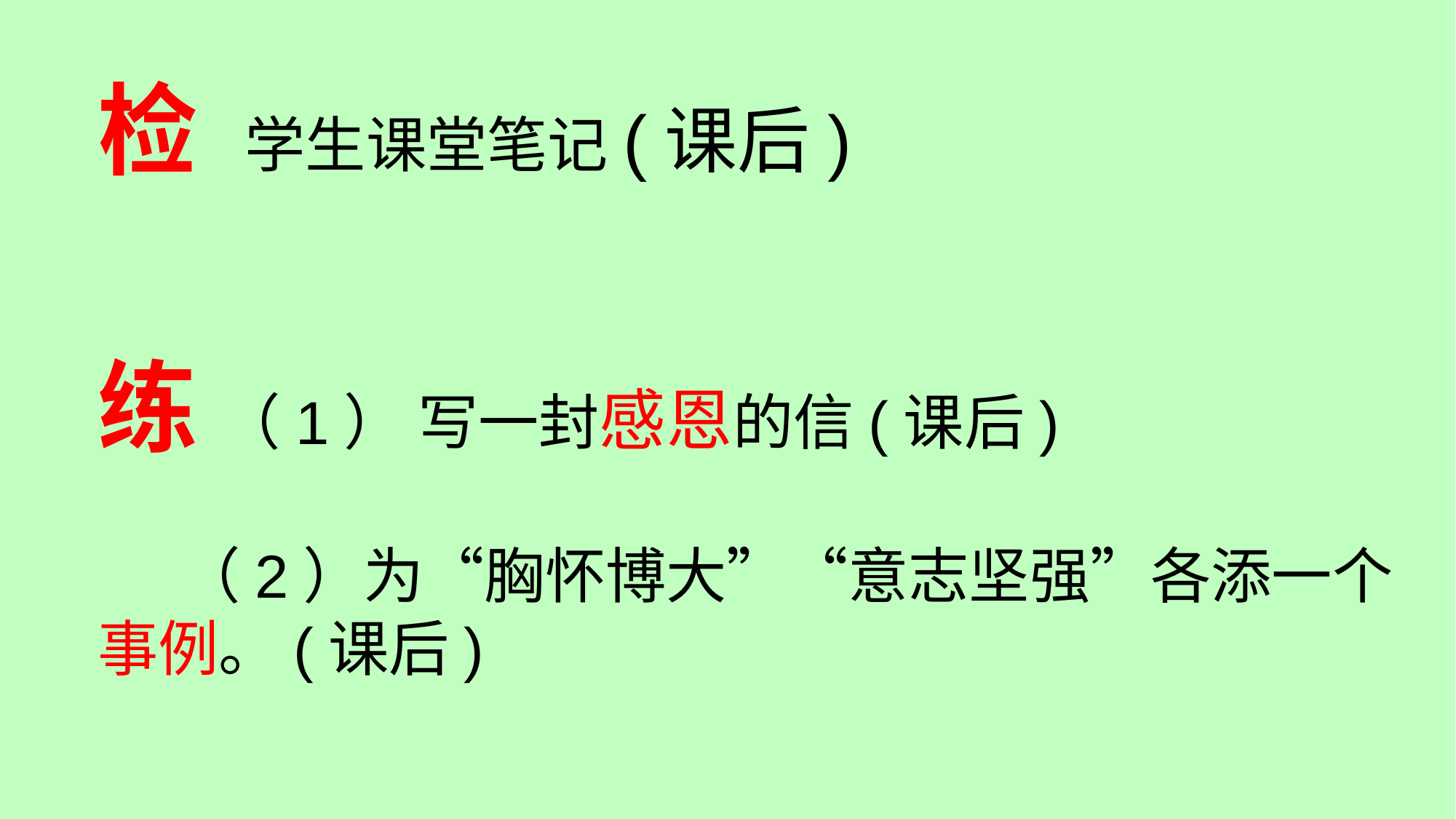

检     学生课堂笔记(课后)
# 练 （1） 写一封感恩的信(课后) （2）为“胸怀博大”“意志坚强”各添一个事例。(课后)